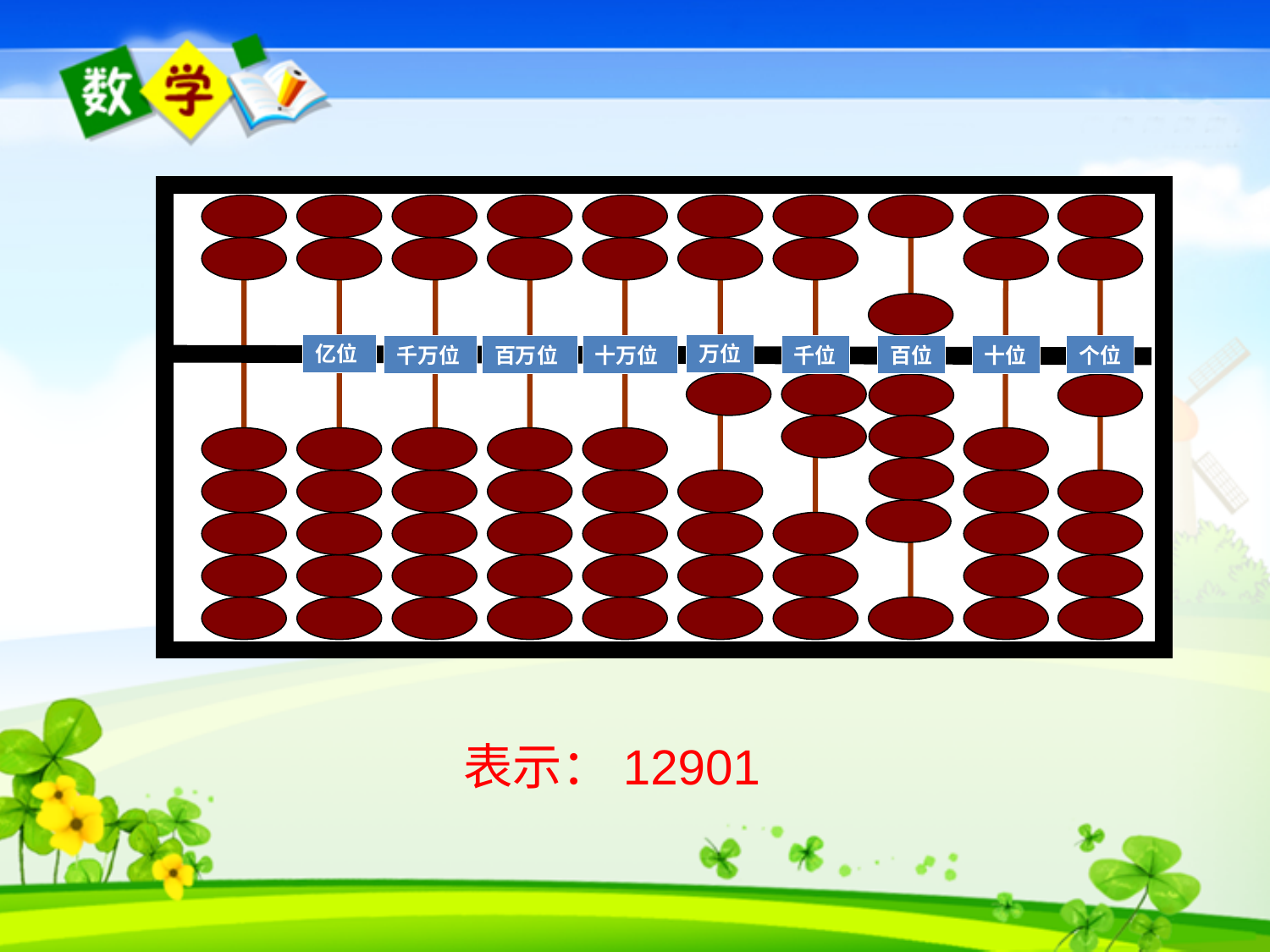

亿位
万位
千位
十位
千万位
百万位
十万位
百位
个位

表示：12901